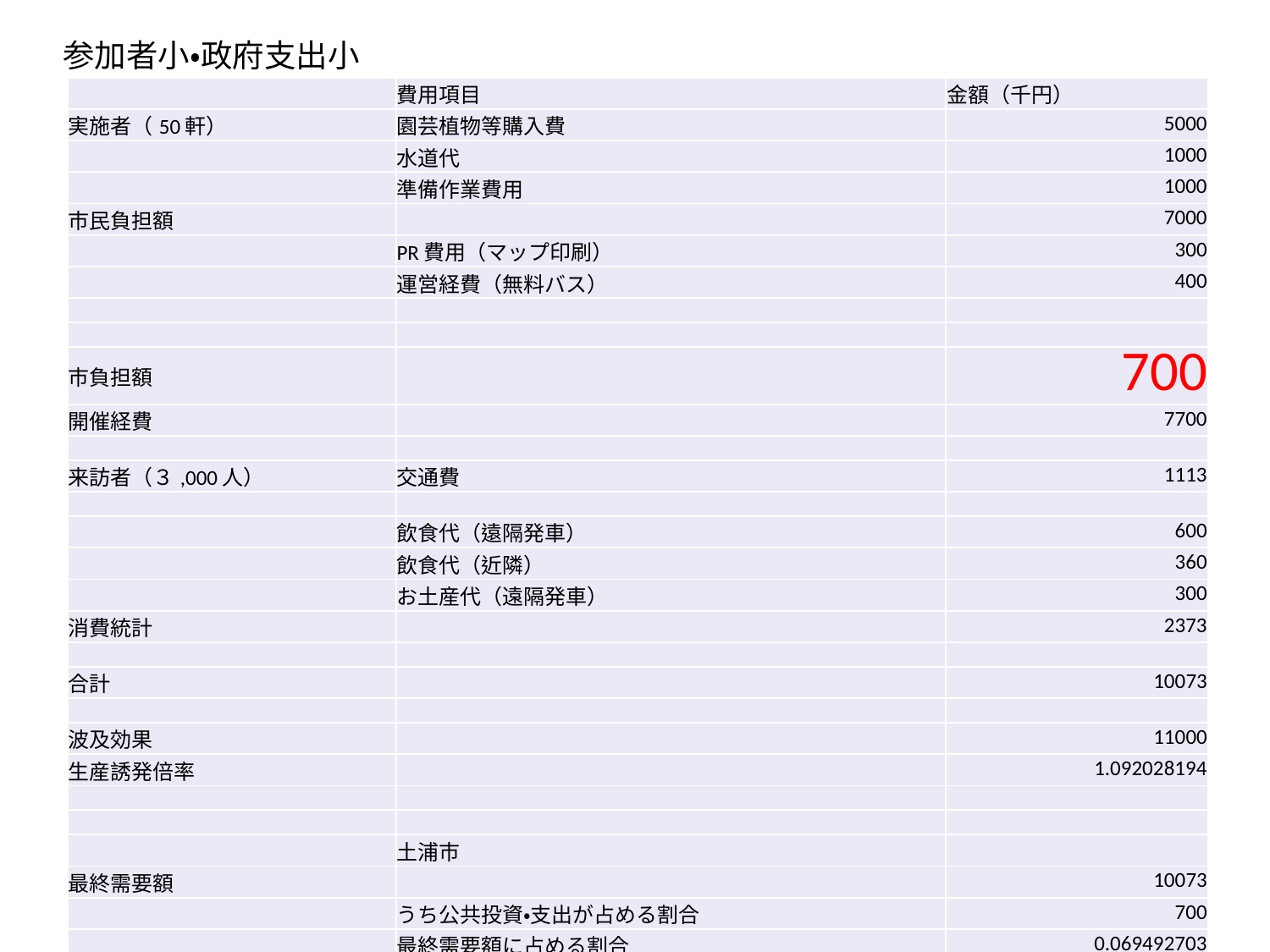

参加者小・政府支出小
|  | 費用項目 | 金額（千円） |
| --- | --- | --- |
| 実施者（50軒） | 園芸植物等購入費 | 5000 |
|  | 水道代 | 1000 |
|  | 準備作業費用 | 1000 |
| 市民負担額 |  | 7000 |
|  | PR費用（マップ印刷） | 300 |
|  | 運営経費（無料バス） | 400 |
|  |  |  |
|  |  |  |
| 市負担額 |  | 700 |
| 開催経費 |  | 7700 |
|  |  |  |
| 来訪者（３,000人） | 交通費 | 1113 |
|  |  |  |
|  | 飲食代（遠隔発車） | 600 |
|  | 飲食代（近隣） | 360 |
|  | お土産代（遠隔発車） | 300 |
| 消費統計 |  | 2373 |
|  |  |  |
| 合計 |  | 10073 |
|  |  |  |
| 波及効果 |  | 11000 |
| 生産誘発倍率 |  | 1.092028194 |
|  |  |  |
|  |  |  |
|  | 土浦市 |  |
| 最終需要額 |  | 10073 |
|  | うち公共投資・支出が占める割合 | 700 |
|  | 最終需要額に占める割合 | 0.069492703 |
| 生産誘発額 |  | 13000 |
| 公共の支出の割合 |  | 0.053846154 |